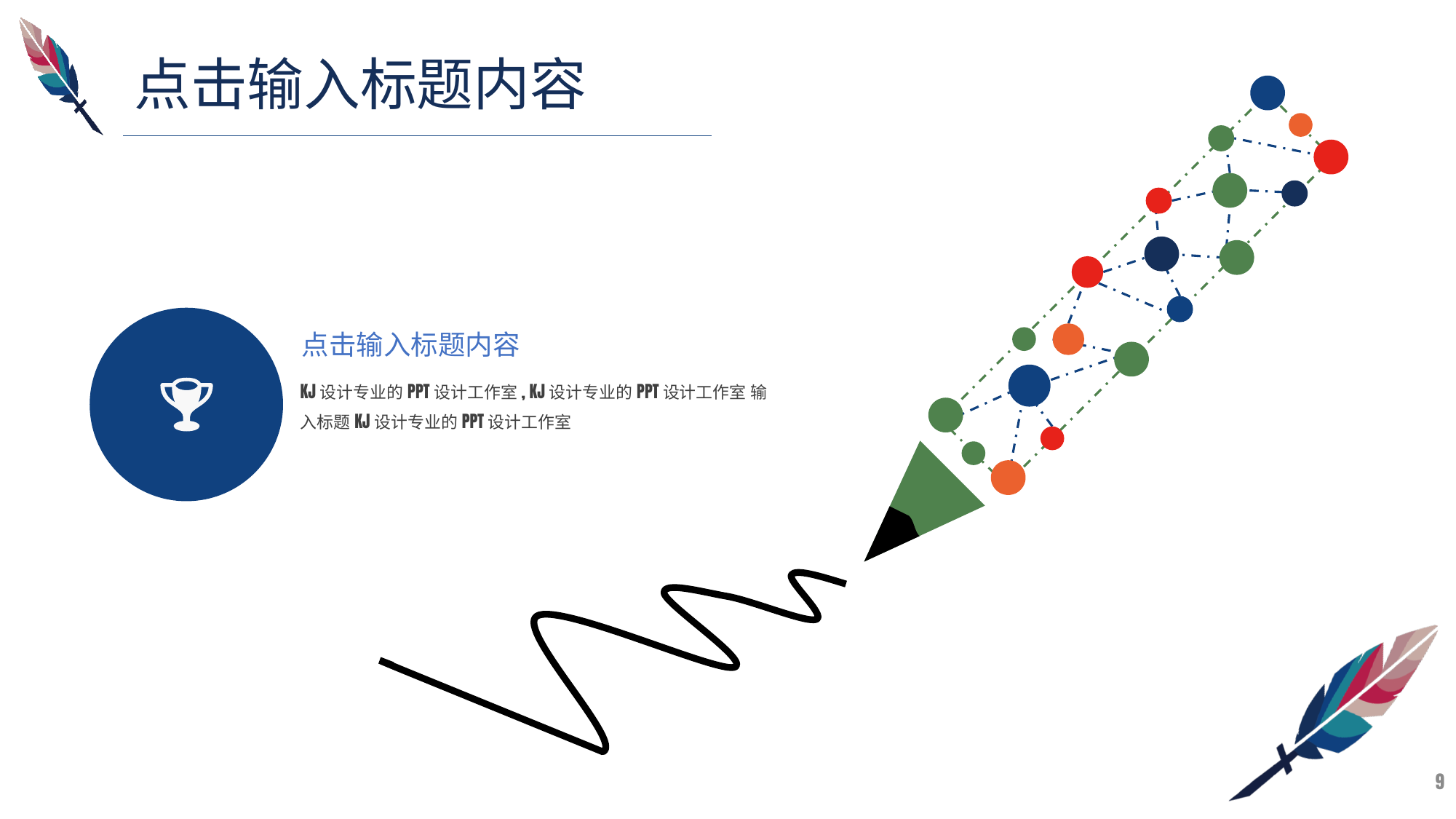

点击输入标题内容

点击输入标题内容
KJ设计专业的PPT设计工作室, KJ设计专业的PPT设计工作室 输入标题KJ设计专业的PPT设计工作室

9